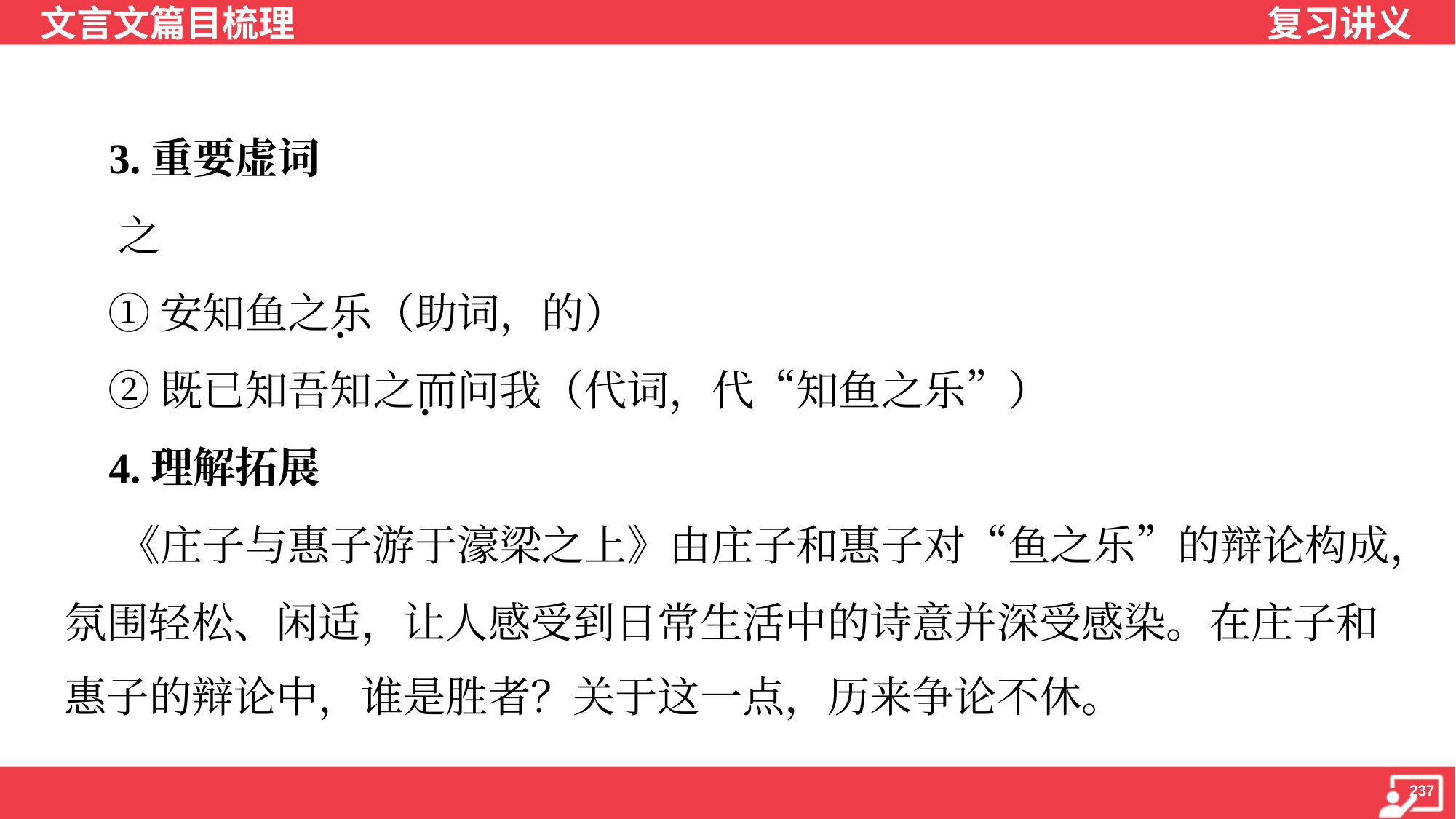

3.重要虚词
    之
    ①安知鱼之乐（助词，的）
    ②既已知吾知之而问我（代词，代“知鱼之乐”）
    4.理解拓展
    《庄子与惠子游于濠梁之上》由庄子和惠子对“鱼之乐”的辩论构成，
氛围轻松、闲适，让人感受到日常生活中的诗意并深受感染。在庄子和
惠子的辩论中，谁是胜者？关于这一点，历来争论不休。